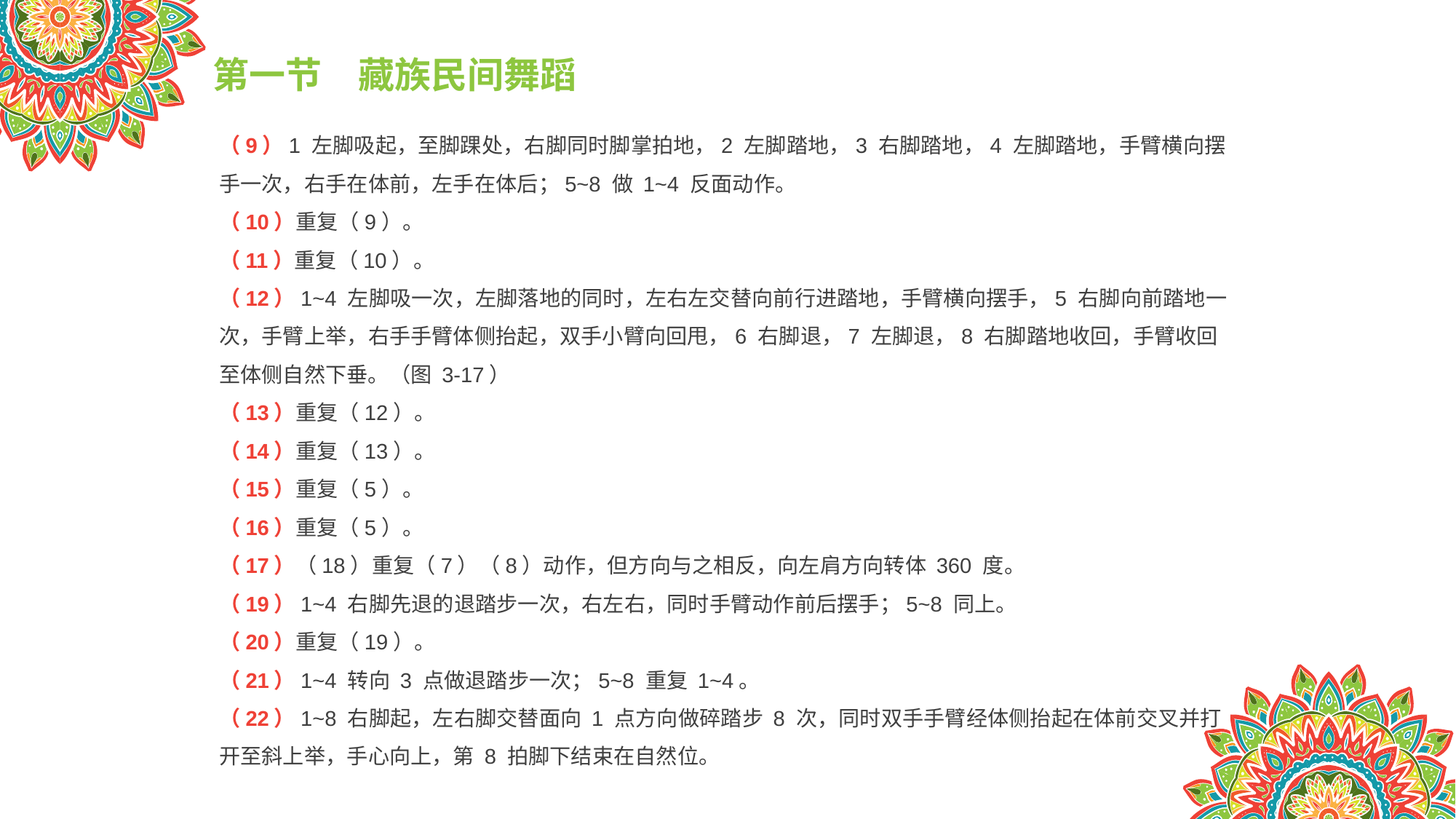

第一节　藏族民间舞蹈
（9）1 左脚吸起，至脚踝处，右脚同时脚掌拍地，2 左脚踏地，3 右脚踏地，4 左脚踏地，手臂横向摆手一次，右手在体前，左手在体后；5~8 做 1~4 反面动作。
（10）重复（9）。
（11）重复（10）。
（12）1~4 左脚吸一次，左脚落地的同时，左右左交替向前行进踏地，手臂横向摆手，5 右脚向前踏地一次，手臂上举，右手手臂体侧抬起，双手小臂向回甩，6 右脚退，7 左脚退，8 右脚踏地收回，手臂收回至体侧自然下垂。（图 3-17）
（13）重复（12）。
（14）重复（13）。
（15）重复（5）。
（16）重复（5）。
（17）（18）重复（7）（8）动作，但方向与之相反，向左肩方向转体 360 度。
（19）1~4 右脚先退的退踏步一次，右左右，同时手臂动作前后摆手；5~8 同上。
（20）重复（19）。
（21）1~4 转向 3 点做退踏步一次；5~8 重复 1~4。
（22）1~8 右脚起，左右脚交替面向 1 点方向做碎踏步 8 次，同时双手手臂经体侧抬起在体前交叉并打开至斜上举，手心向上，第 8 拍脚下结束在自然位。